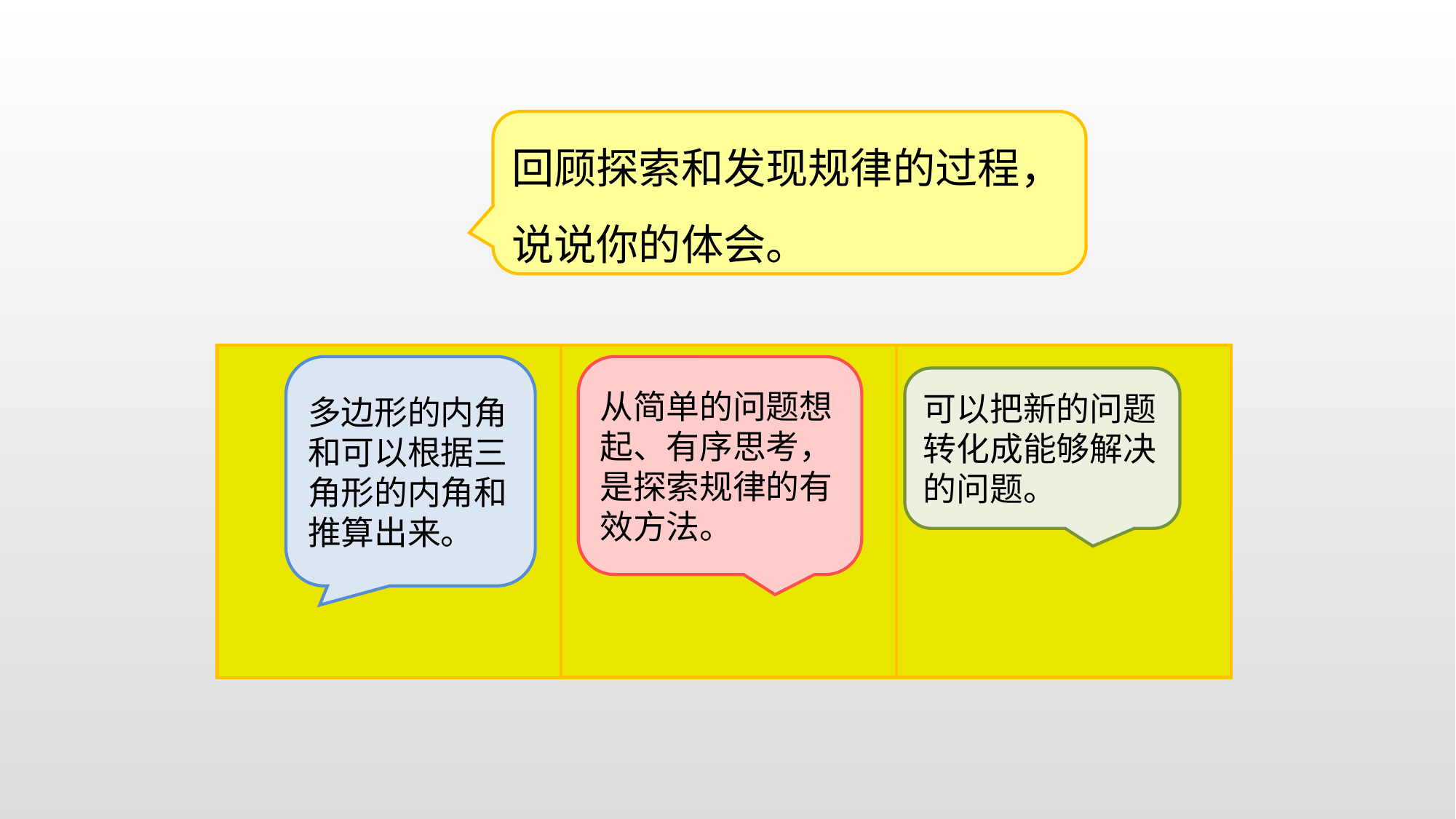

回顾探索和发现规律的过程，说说你的体会。

多边形的内角和可以根据三角形的内角和推算出来。
从简单的问题想起、有序思考，是探索规律的有效方法。
可以把新的问题转化成能够解决的问题。